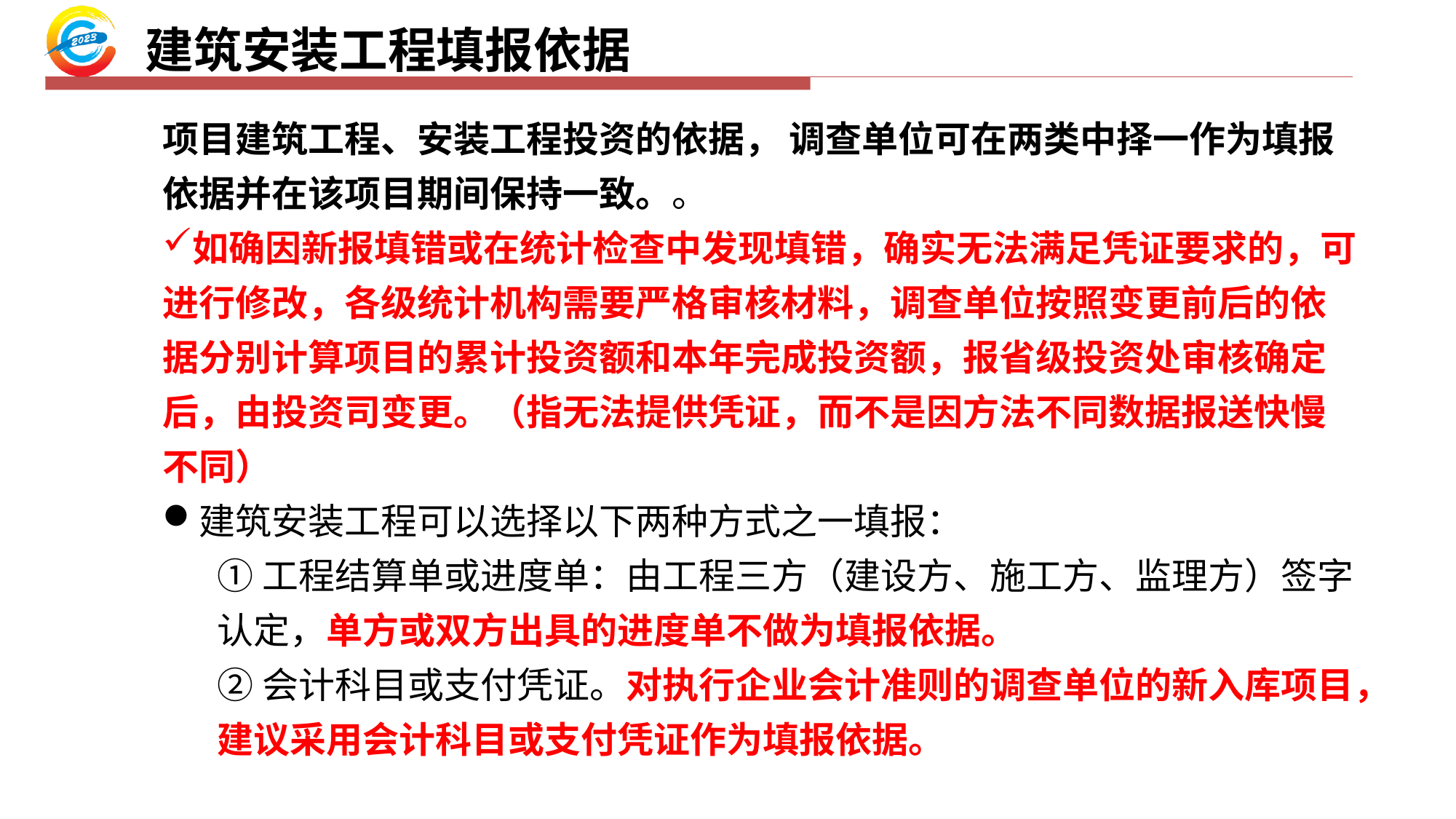

建筑安装工程填报依据
项目建筑工程、安装工程投资的依据， 调查单位可在两类中择一作为填报依据并在该项目期间保持一致。。
如确因新报填错或在统计检查中发现填错，确实无法满足凭证要求的，可进行修改，各级统计机构需要严格审核材料，调查单位按照变更前后的依据分别计算项目的累计投资额和本年完成投资额，报省级投资处审核确定后，由投资司变更。（指无法提供凭证，而不是因方法不同数据报送快慢不同）
建筑安装工程可以选择以下两种方式之一填报：
①工程结算单或进度单：由工程三方（建设方、施工方、监理方）签字认定，单方或双方出具的进度单不做为填报依据。
②会计科目或支付凭证。对执行企业会计准则的调查单位的新入库项目，建议采用会计科目或支付凭证作为填报依据。